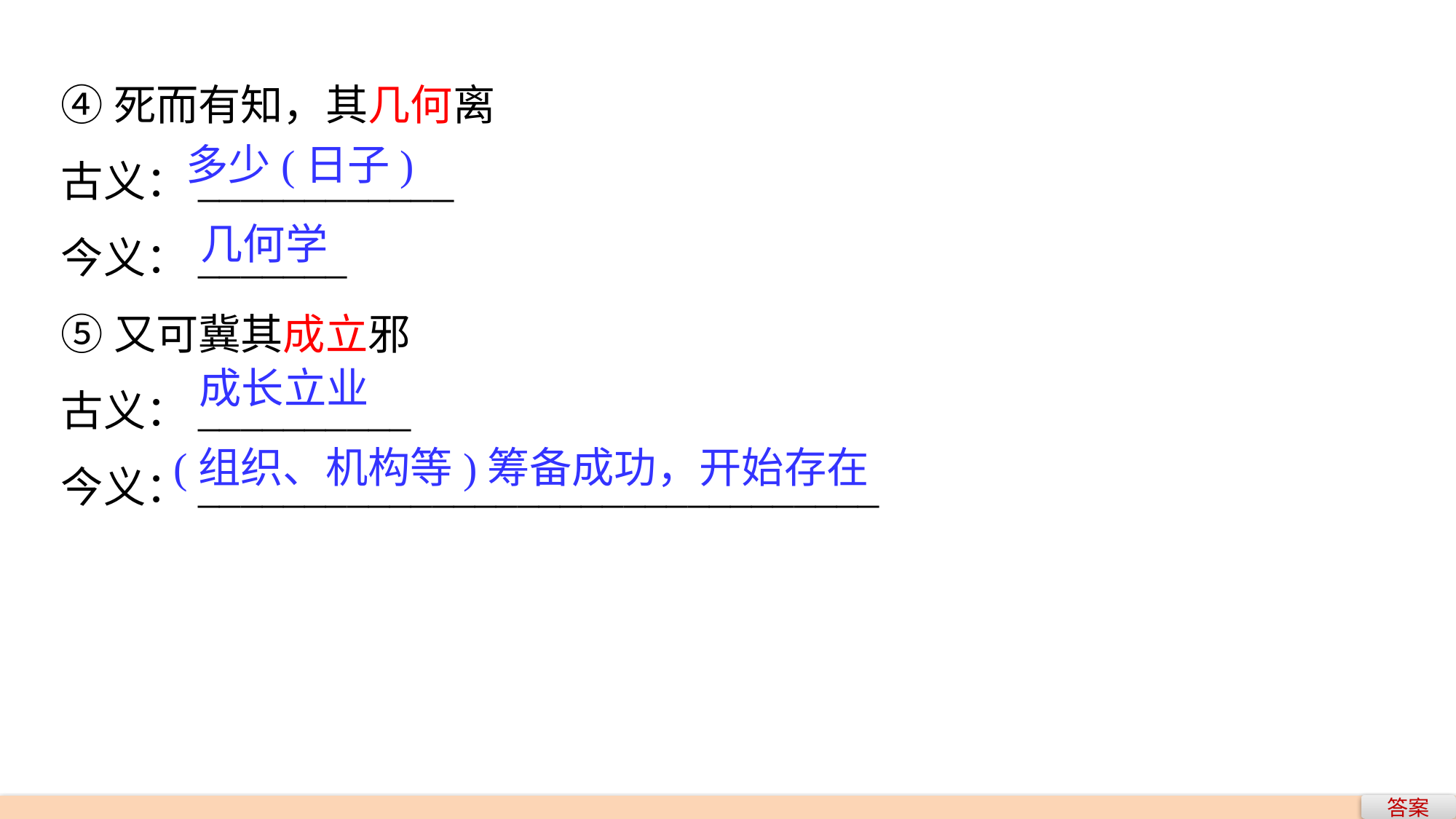

④死而有知，其几何离
古义：____________
今义：_______
⑤又可冀其成立邪
古义：__________
今义：________________________________
多少(日子)
几何学
成长立业
(组织、机构等)筹备成功，开始存在
答案